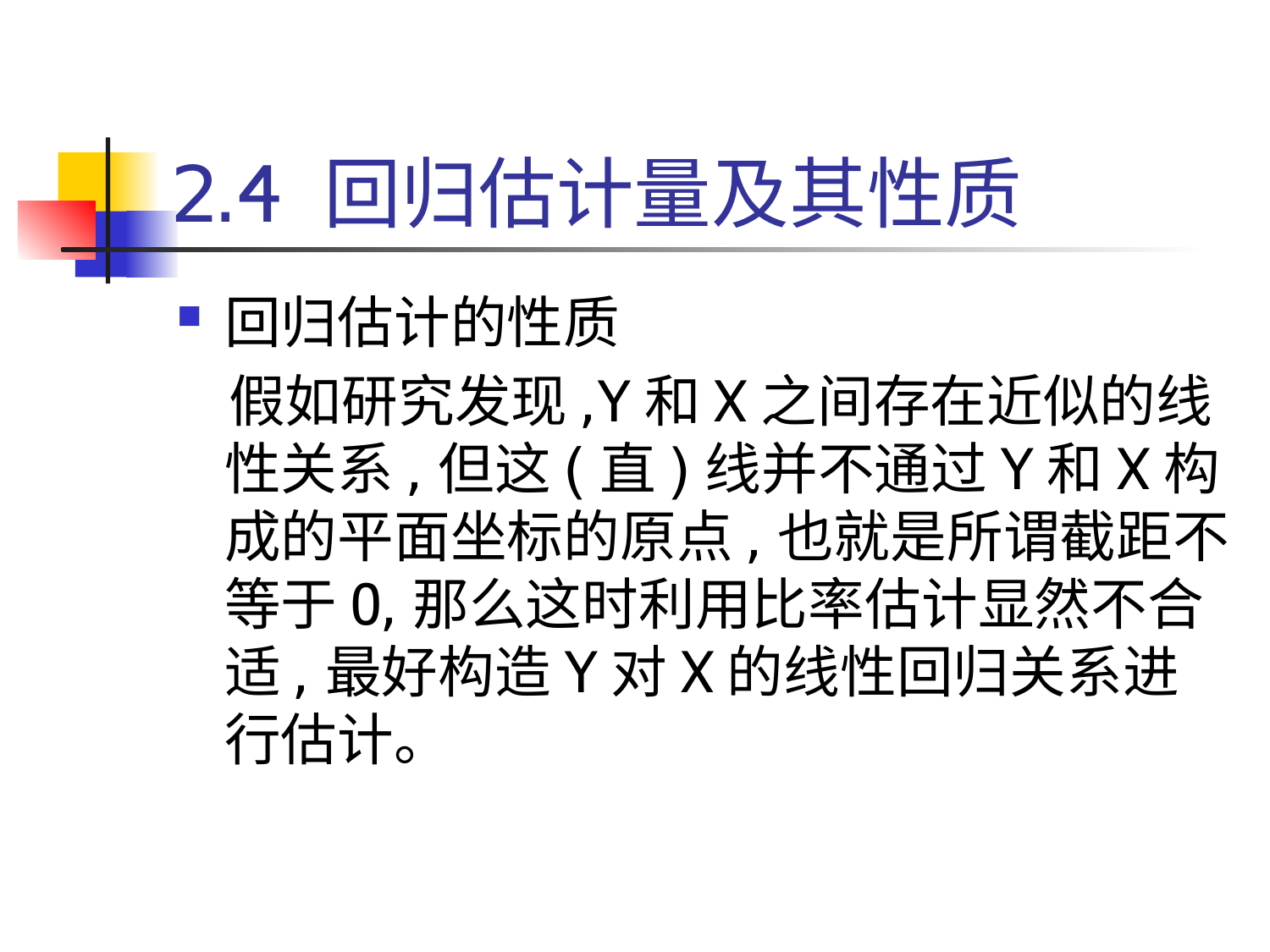

# 2.4 回归估计量及其性质
回归估计的性质
   假如研究发现,Y和X之间存在近似的线性关系,但这(直)线并不通过Y和X构成的平面坐标的原点,也就是所谓截距不等于0,那么这时利用比率估计显然不合适,最好构造Y对X的线性回归关系进行估计。